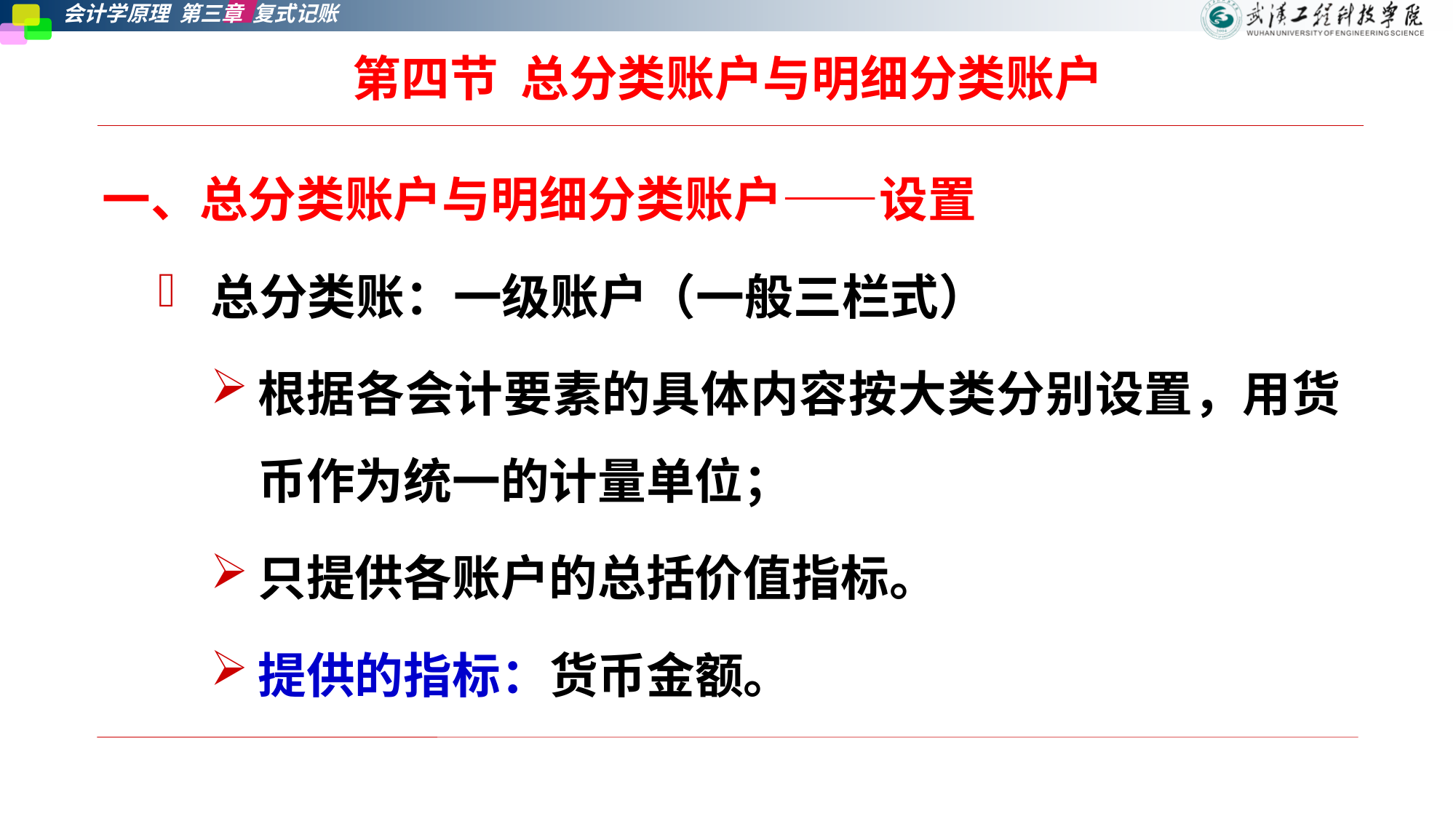

# 第四节  总分类账户与明细分类账户
一、总分类账户与明细分类账户——设置
总分类账：一级账户（一般三栏式）
根据各会计要素的具体内容按大类分别设置，用货币作为统一的计量单位；
只提供各账户的总括价值指标。
提供的指标：货币金额。